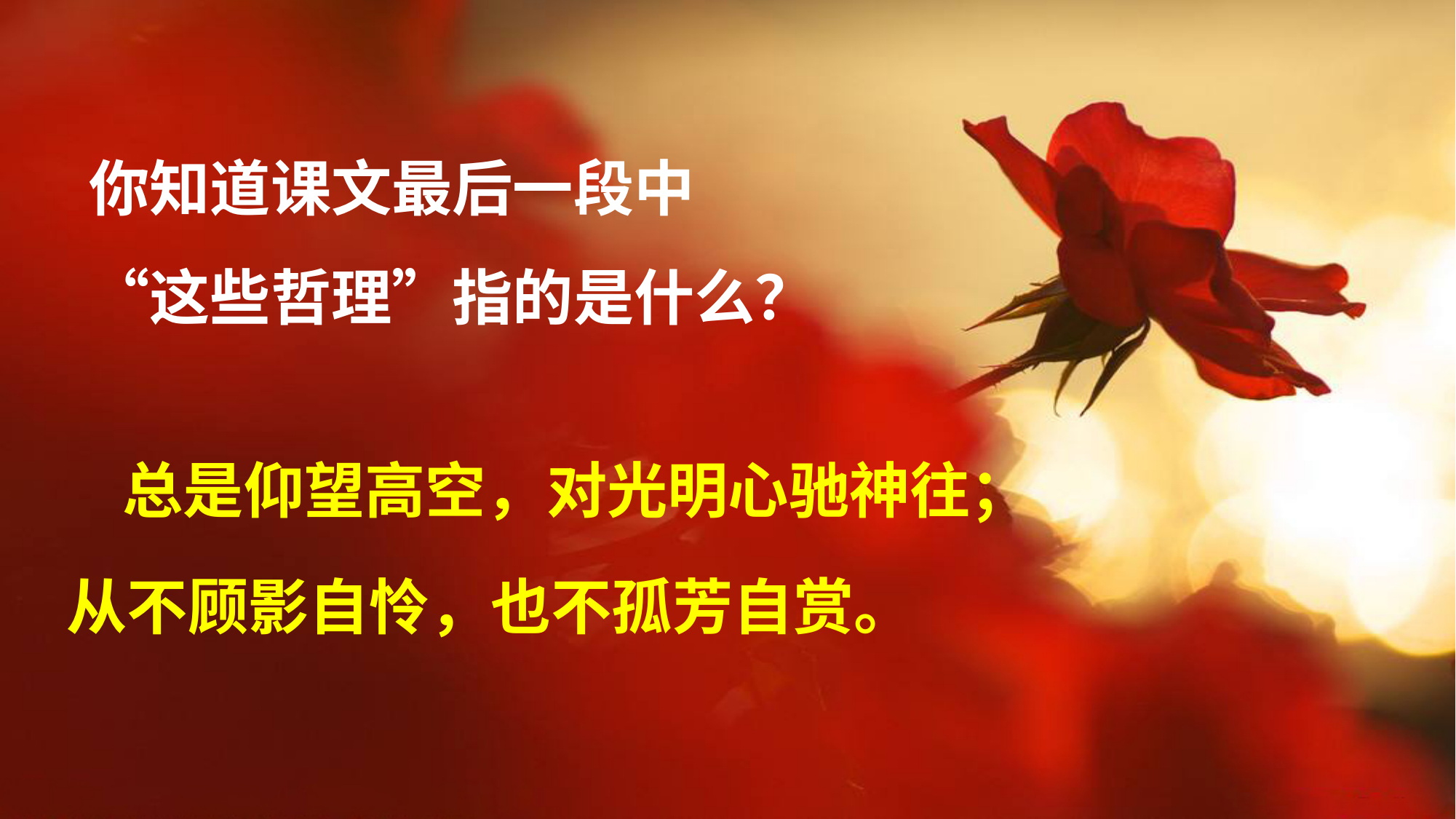

你知道课文最后一段中“这些哲理”指的是什么？
    总是仰望高空，对光明心驰神往；从不顾影自怜，也不孤芳自赏。